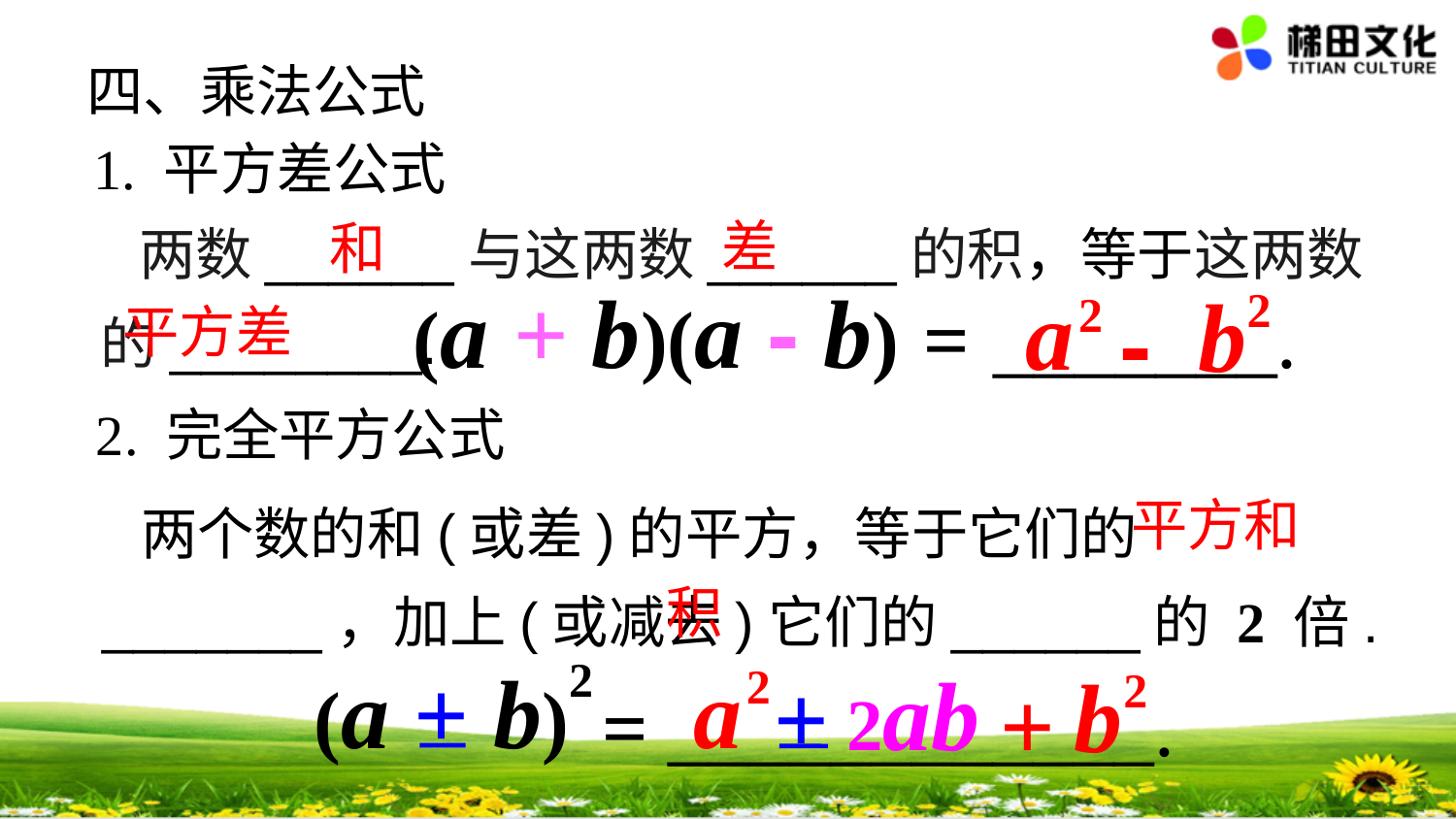

四、乘法公式
1. 平方差公式
  两数______与这两数______的积，等于这两数的________.
差
和
(a + b)(a - b) = _______.
a
2
b
2
-
平方差
2. 完全平方公式
  两个数的和(或差)的平方，等于它们的_______，加上(或减去)它们的______的 2 倍.
平方和
积
2
(a + b)
= ____________.

a
2
2ab
b
2
+
+